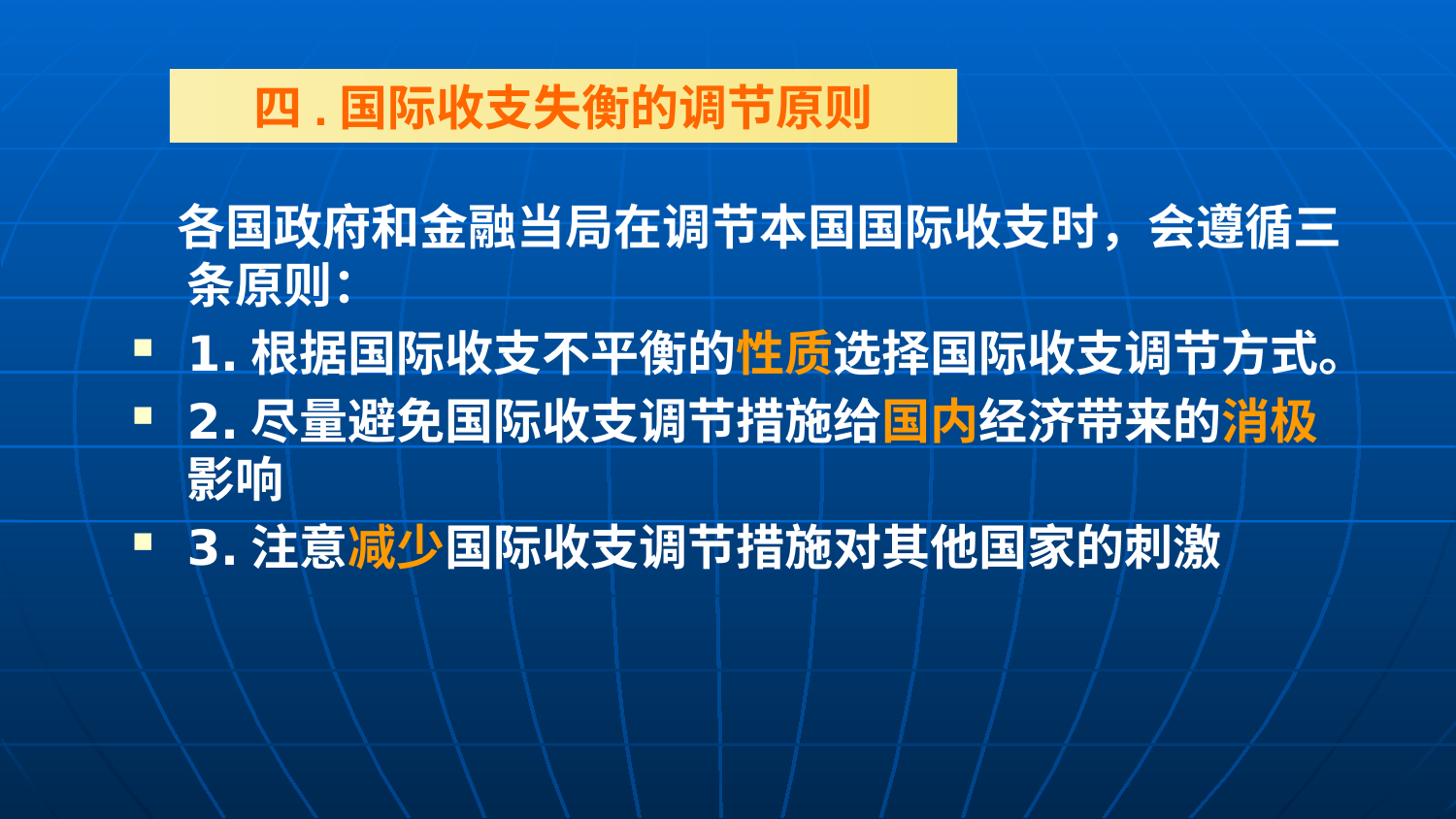

四.国际收支失衡的调节原则
   各国政府和金融当局在调节本国国际收支时，会遵循三条原则：
1.根据国际收支不平衡的性质选择国际收支调节方式。
2.尽量避免国际收支调节措施给国内经济带来的消极影响
3.注意减少国际收支调节措施对其他国家的刺激